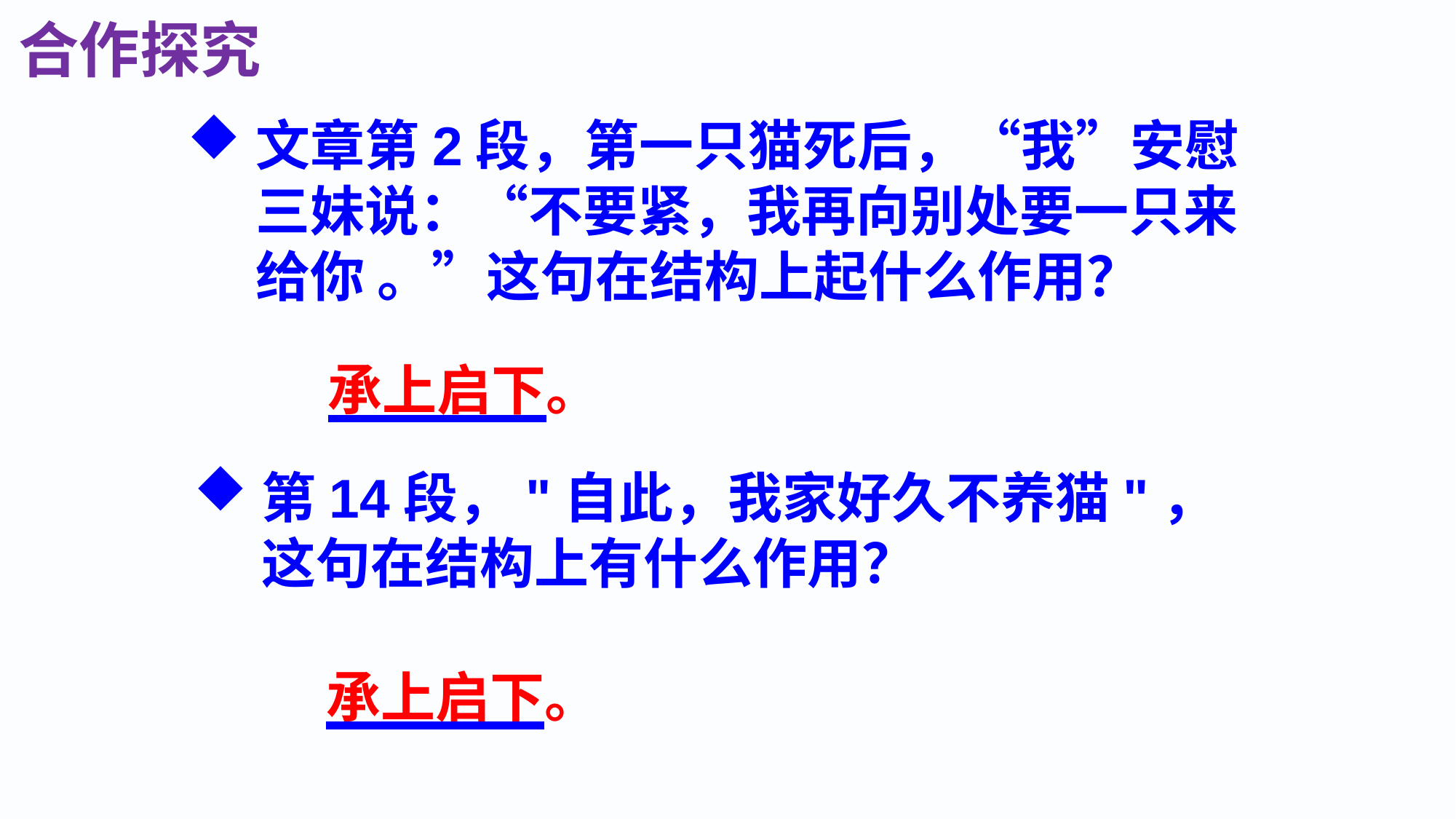

合作探究
文章第2段，第一只猫死后，“我”安慰三妹说：“不要紧，我再向别处要一只来给你 。”这句在结构上起什么作用？
 承上启下。
第14段，"自此，我家好久不养猫"，这句在结构上有什么作用？
承上启下。